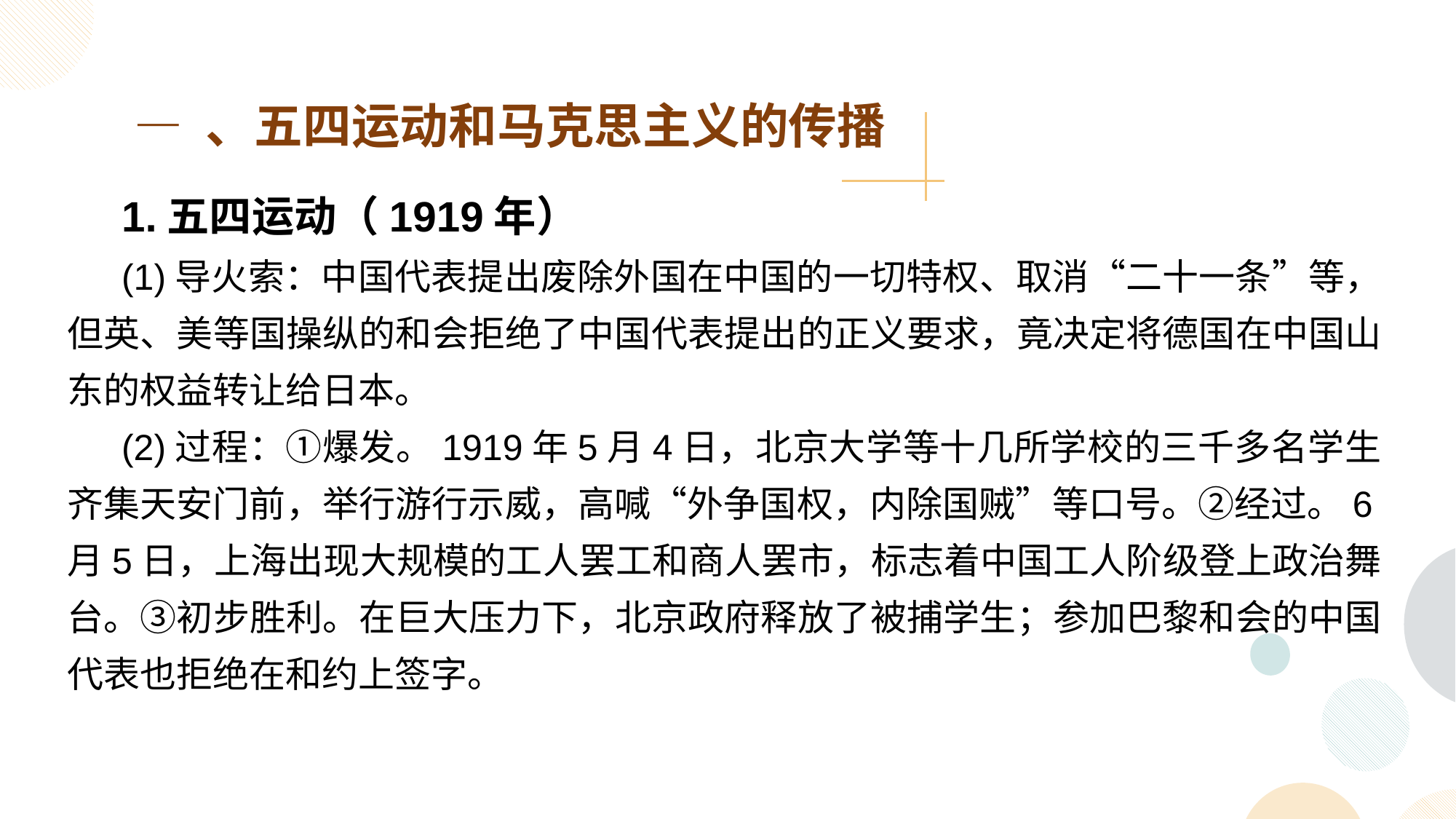

— 、五四运动和马克思主义的传播
1.五四运动（1919年）
(1)导火索：中国代表提出废除外国在中国的一切特权、取消“二十一条”等，但英、美等国操纵的和会拒绝了中国代表提出的正义要求，竟决定将德国在中国山东的权益转让给日本。
(2)过程：①爆发。1919年5月4日，北京大学等十几所学校的三千多名学生齐集天安门前，举行游行示威，高喊“外争国权，内除国贼”等口号。②经过。6月5日，上海出现大规模的工人罢工和商人罢市，标志着中国工人阶级登上政治舞台。③初步胜利。在巨大压力下，北京政府释放了被捕学生；参加巴黎和会的中国代表也拒绝在和约上签字。